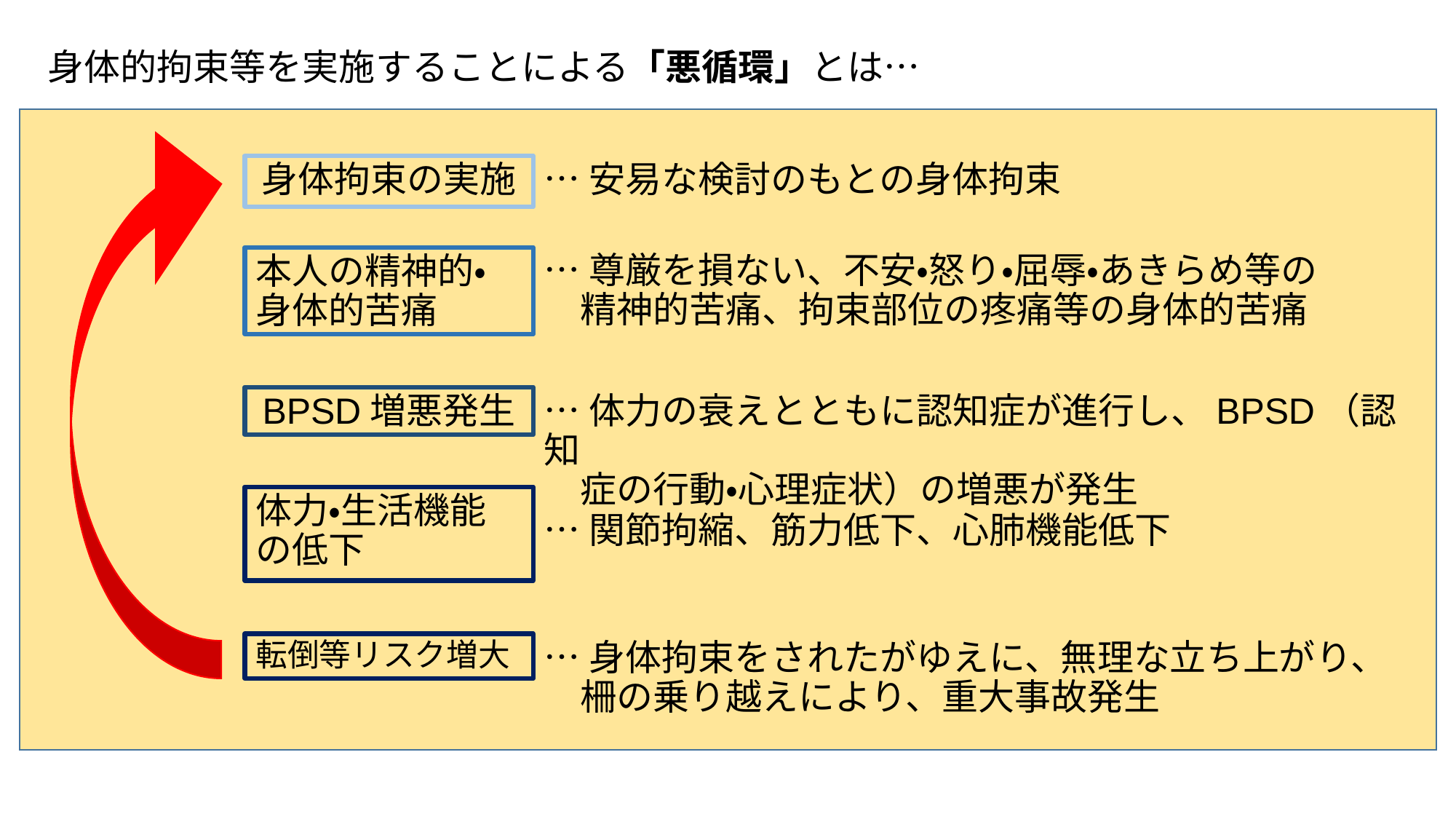

身体的拘束等を実施することによる「悪循環」とは…

身体拘束の実施
…安易な検討のもとの身体拘束
…尊厳を損ない、不安・怒り・屈辱・あきらめ等の
　精神的苦痛、拘束部位の疼痛等の身体的苦痛
本人の精神的・
身体的苦痛
BPSD増悪発生
…体力の衰えとともに認知症が進行し、BPSD（認知
　症の行動・心理症状）の増悪が発生
体力・生活機能の低下
…関節拘縮、筋力低下、心肺機能低下
転倒等リスク増大
…身体拘束をされたがゆえに、無理な立ち上がり、
　柵の乗り越えにより、重大事故発生